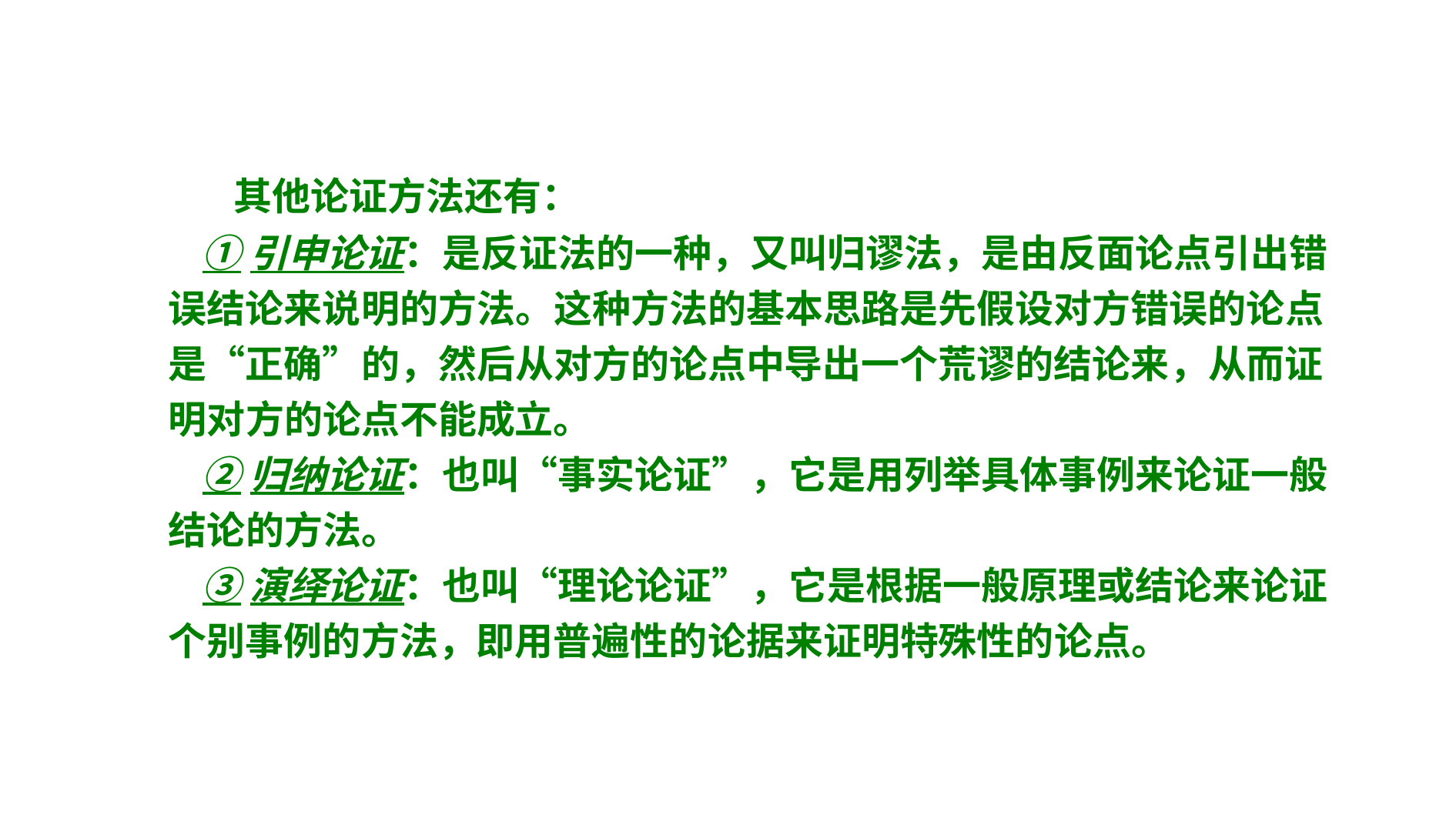

其他论证方法还有：
①引申论证：是反证法的一种，又叫归谬法，是由反面论点引出错误结论来说明的方法。这种方法的基本思路是先假设对方错误的论点是“正确”的，然后从对方的论点中导出一个荒谬的结论来，从而证明对方的论点不能成立。
②归纳论证：也叫“事实论证”，它是用列举具体事例来论证一般结论的方法。
③演绎论证：也叫“理论论证”，它是根据一般原理或结论来论证个别事例的方法，即用普遍性的论据来证明特殊性的论点。